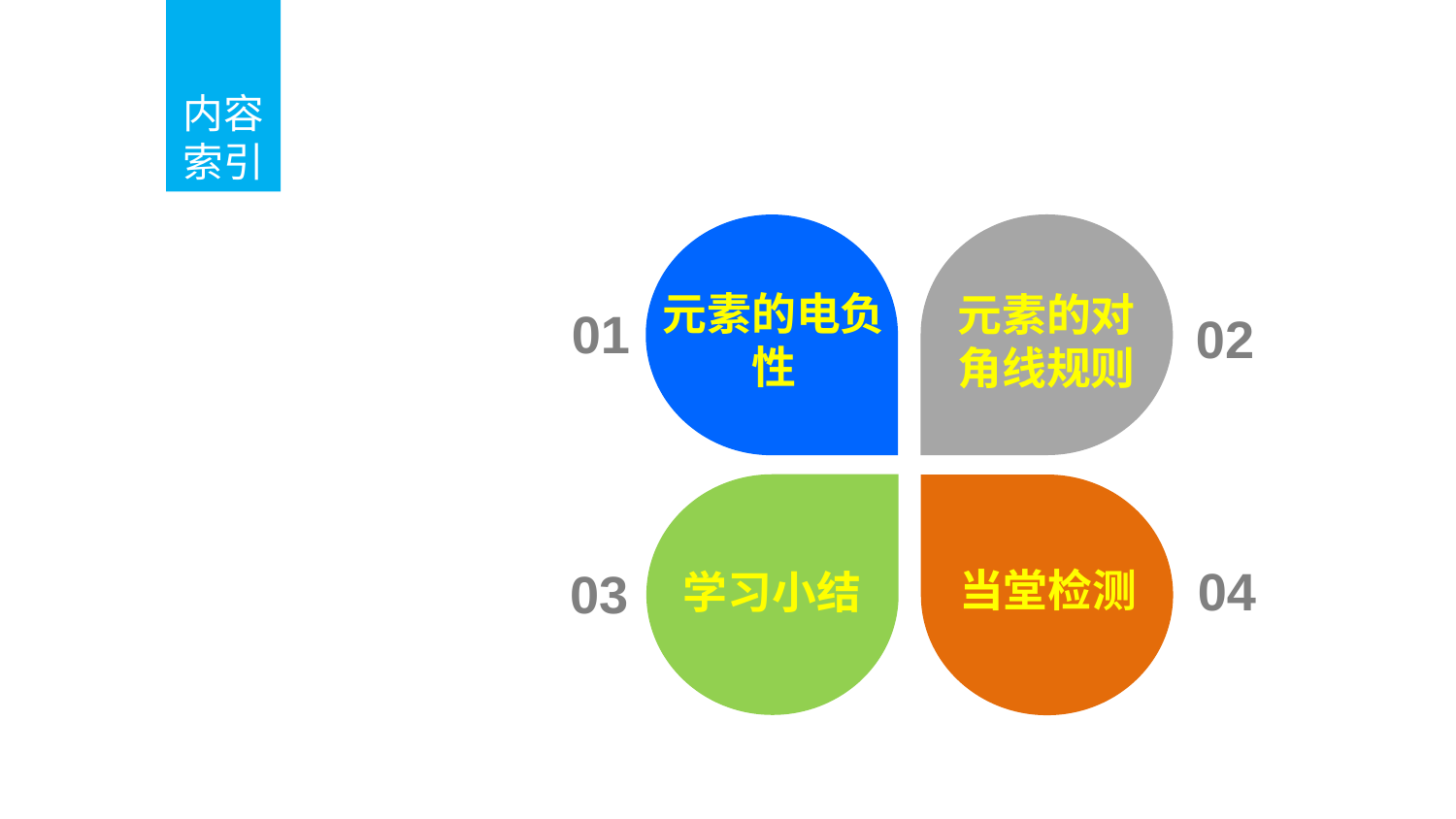

内容
索引
Contents Page

元素的电负性
元素的对角线规则
01
02
04
03
当堂检测
学习小结